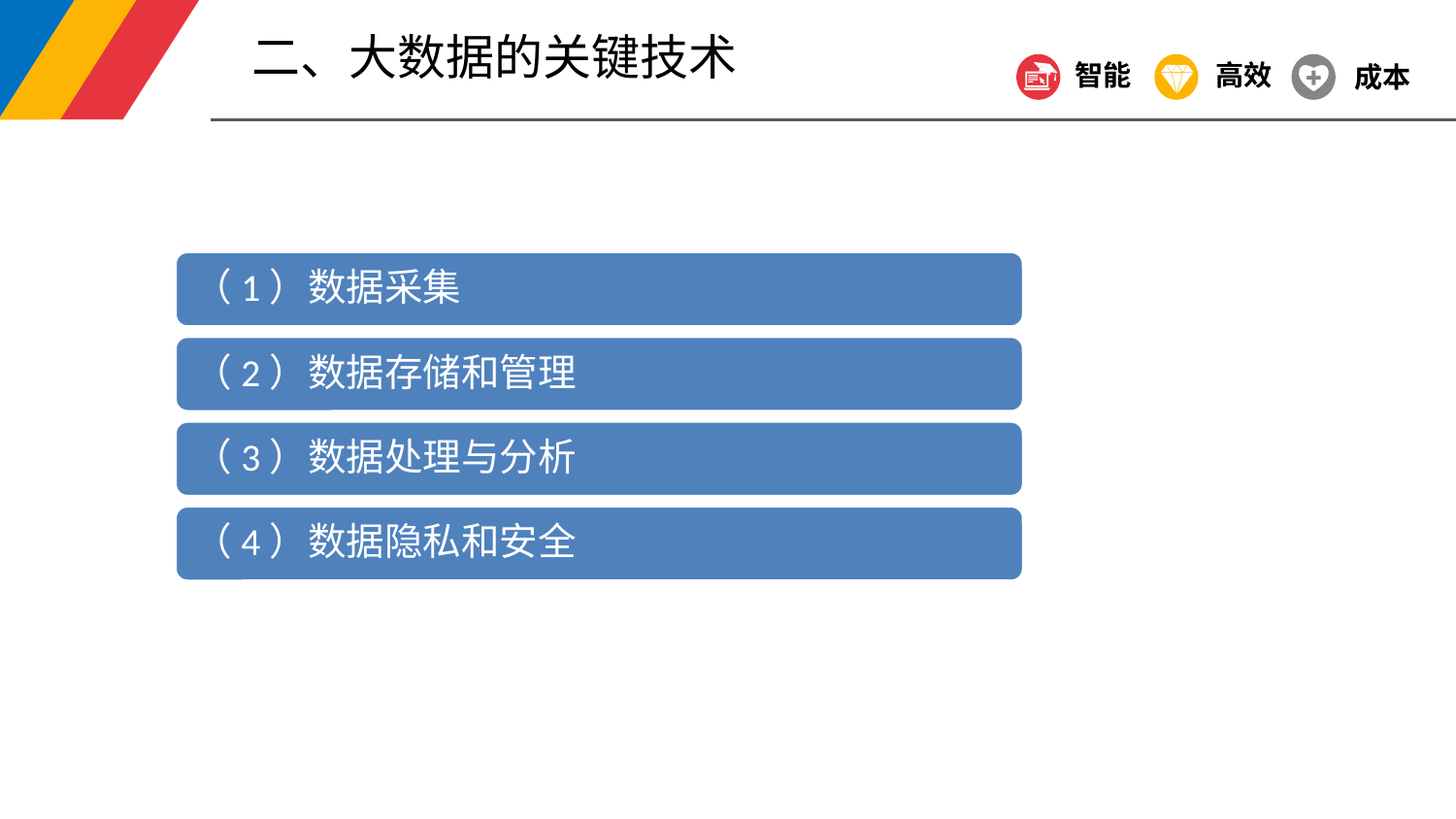

二、大数据的关键技术
智能
高效
成本
（1）数据采集
（2）数据存储和管理
（3）数据处理与分析
（4）数据隐私和安全